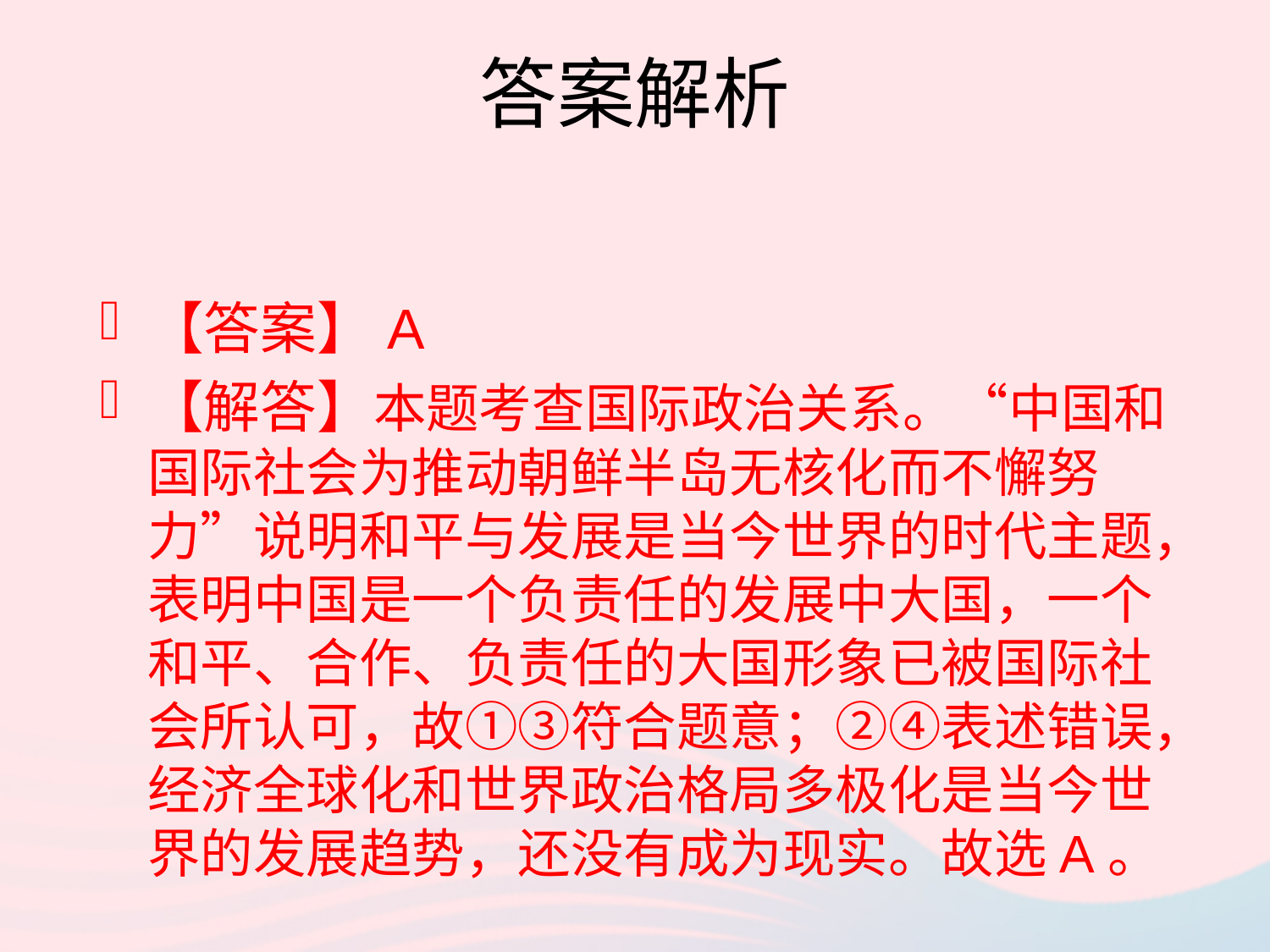

# 答案解析
【答案】A
【解答】本题考查国际政治关系。“中国和国际社会为推动朝鲜半岛无核化而不懈努力”说明和平与发展是当今世界的时代主题，表明中国是一个负责任的发展中大国，一个和平、合作、负责任的大国形象已被国际社会所认可，故①③符合题意；②④表述错误，经济全球化和世界政治格局多极化是当今世界的发展趋势，还没有成为现实。故选A。